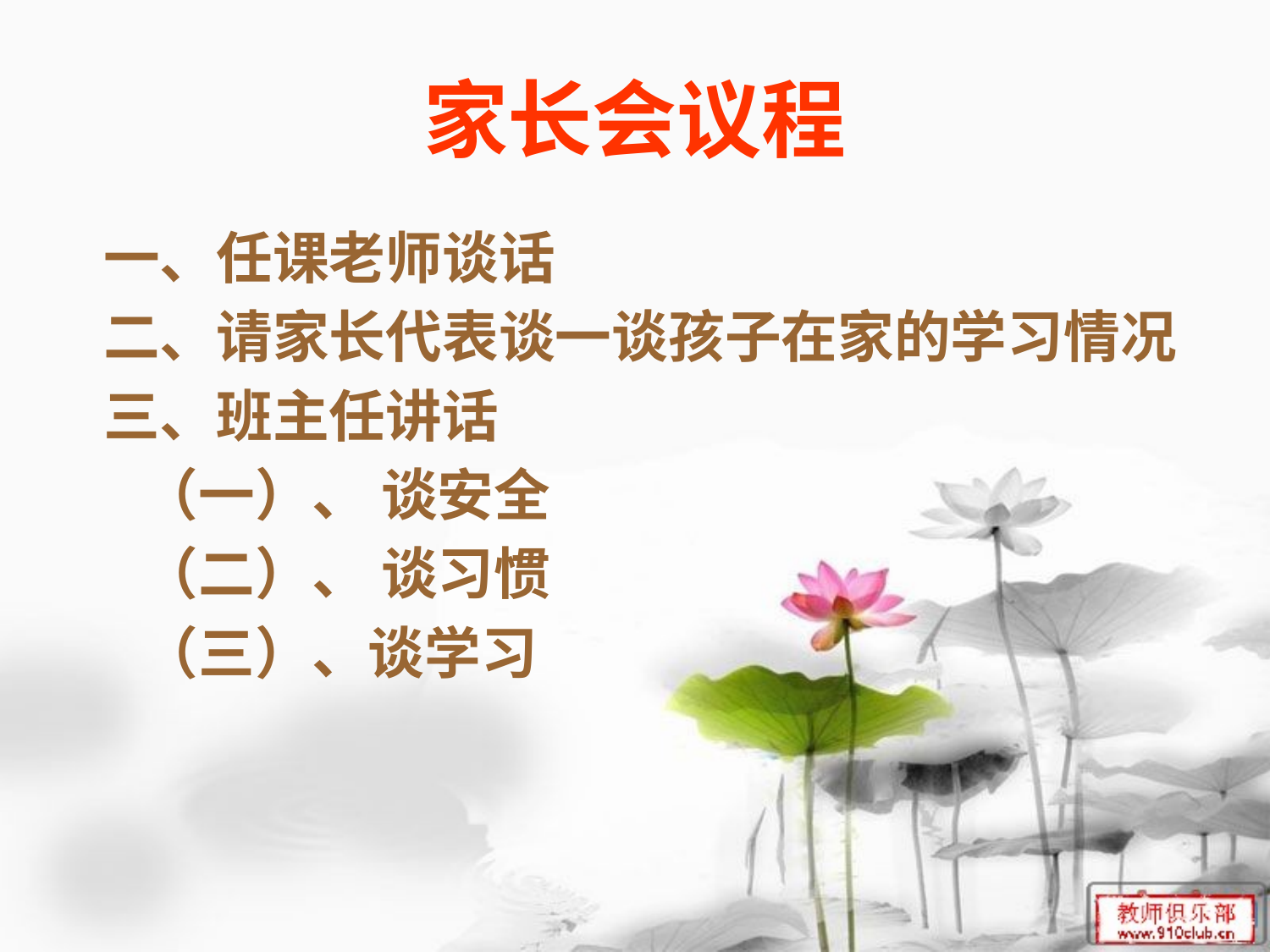

# 家长会议程
      一、任课老师谈话
      二、请家长代表谈一谈孩子在家的学习情况
      三、班主任讲话
         （一）、 谈安全
         （二）、 谈习惯
         （三）、谈学习